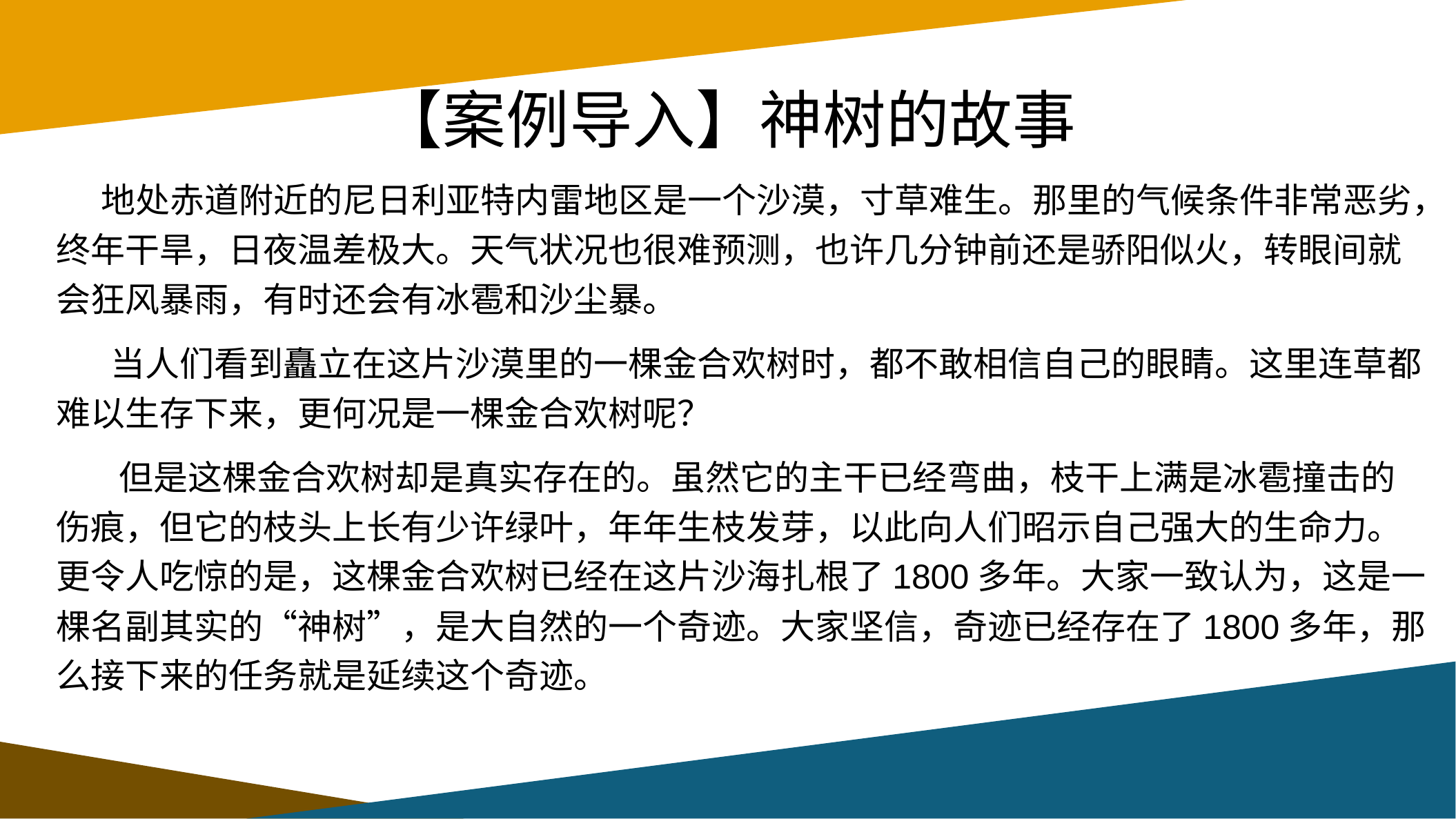

# 【案例导入】神树的故事
      地处赤道附近的尼日利亚特内雷地区是一个沙漠，寸草难生。那里的气候条件非常恶劣，终年干旱，日夜温差极大。天气状况也很难预测，也许几分钟前还是骄阳似火，转眼间就会狂风暴雨，有时还会有冰雹和沙尘暴。
      当人们看到矗立在这片沙漠里的一棵金合欢树时，都不敢相信自己的眼睛。这里连草都难以生存下来，更何况是一棵金合欢树呢？
       但是这棵金合欢树却是真实存在的。虽然它的主干已经弯曲，枝干上满是冰雹撞击的伤痕，但它的枝头上长有少许绿叶，年年生枝发芽，以此向人们昭示自己强大的生命力。更令人吃惊的是，这棵金合欢树已经在这片沙海扎根了1800多年。大家一致认为，这是一棵名副其实的“神树”，是大自然的一个奇迹。大家坚信，奇迹已经存在了1800多年，那么接下来的任务就是延续这个奇迹。